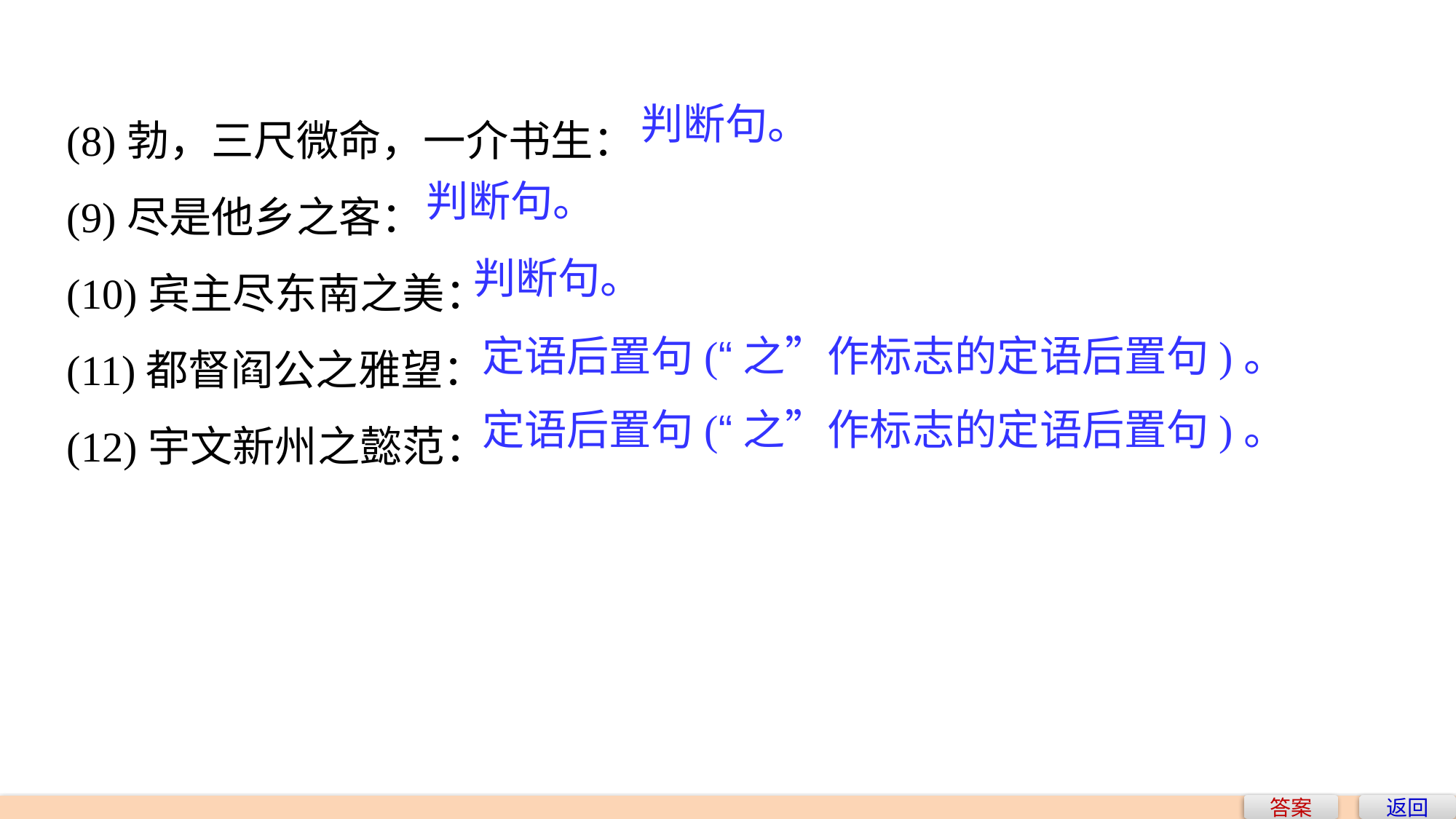

(8)勃，三尺微命，一介书生：
(9)尽是他乡之客：
(10)宾主尽东南之美：
(11)都督阎公之雅望：
(12)宇文新州之懿范：
判断句。
判断句。
判断句。
定语后置句(“之”作标志的定语后置句)。
定语后置句(“之”作标志的定语后置句)。
答案
返回